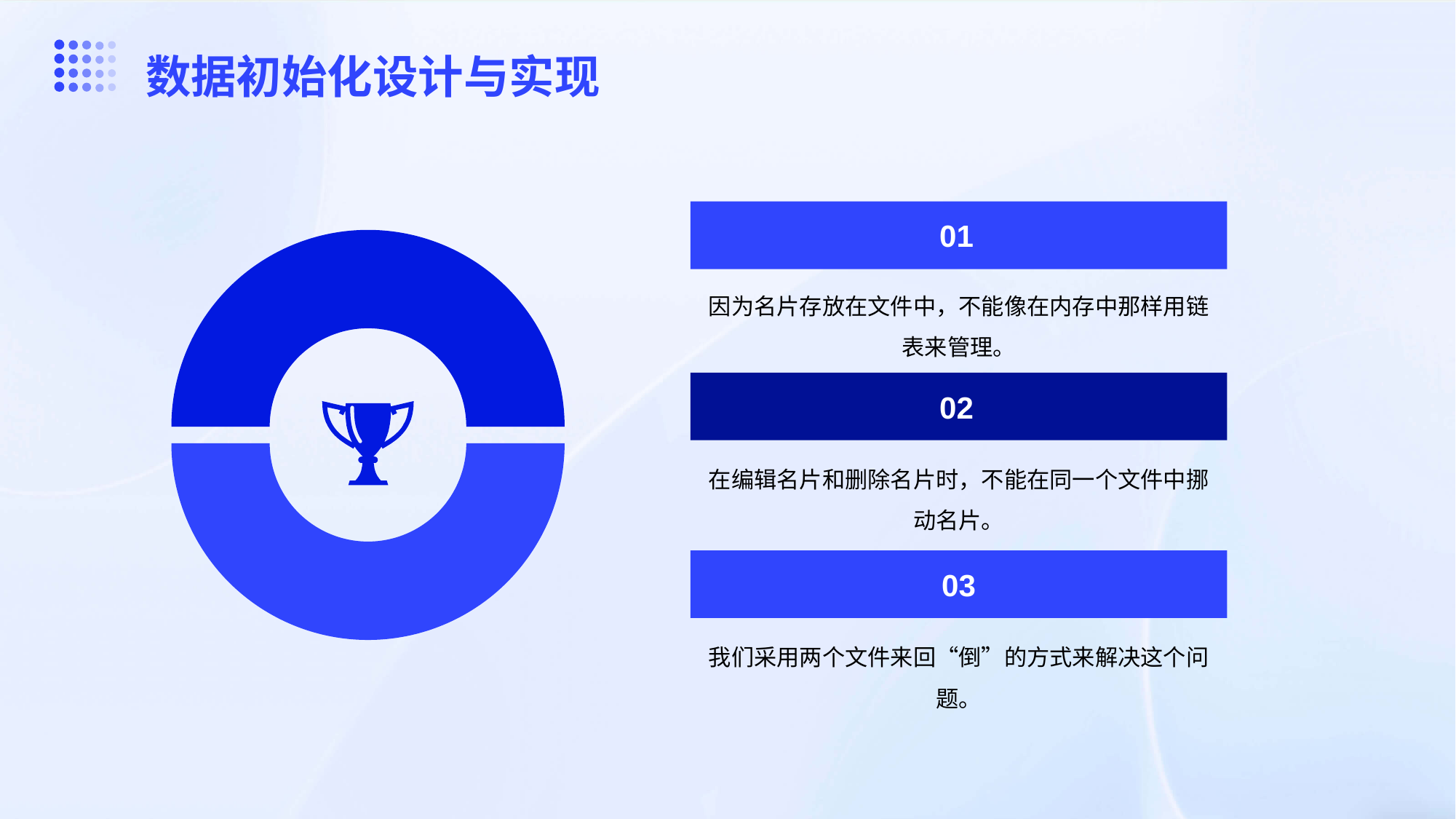

数据初始化设计与实现

01

因为名片存放在文件中，不能像在内存中那样用链表来管理。

02

在编辑名片和删除名片时，不能在同一个文件中挪动名片。

03
我们采用两个文件来回“倒”的方式来解决这个问题。